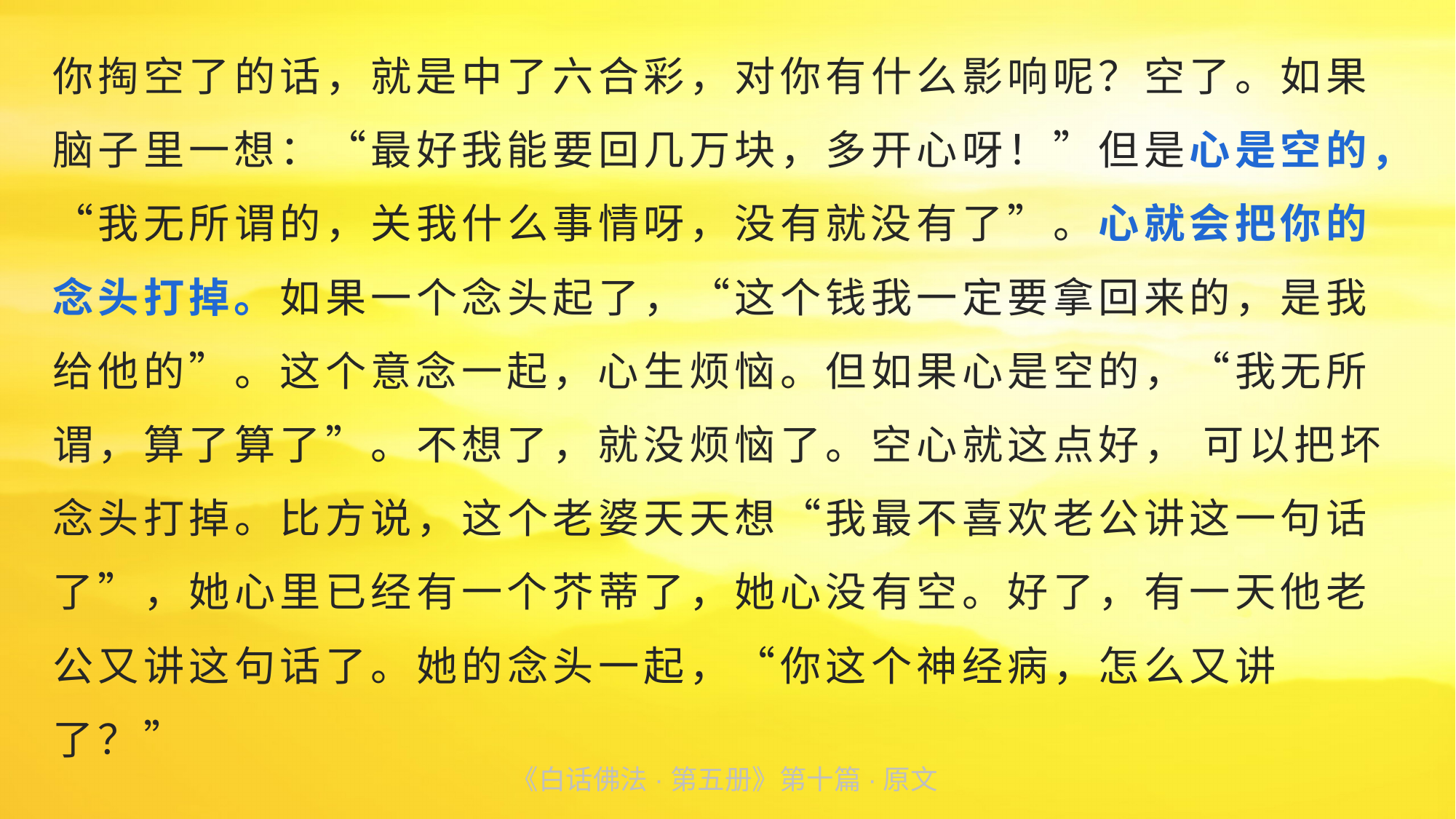

你掏空了的话，就是中了六合彩，对你有什么影响呢？空了。如果脑子里一想：“最好我能要回几万块，多开心呀！”但是心是空的，“我无所谓的，关我什么事情呀，没有就没有了”。心就会把你的念头打掉。如果一个念头起了，“这个钱我一定要拿回来的，是我给他的”。这个意念一起，心生烦恼。但如果心是空的，“我无所谓，算了算了”。不想了，就没烦恼了。空心就这点好， 可以把坏念头打掉。比方说，这个老婆天天想“我最不喜欢老公讲这一句话了”，她心里已经有一个芥蒂了，她心没有空。好了，有一天他老公又讲这句话了。她的念头一起，“你这个神经病，怎么又讲了？”
《白话佛法·第五册》第十篇·原文